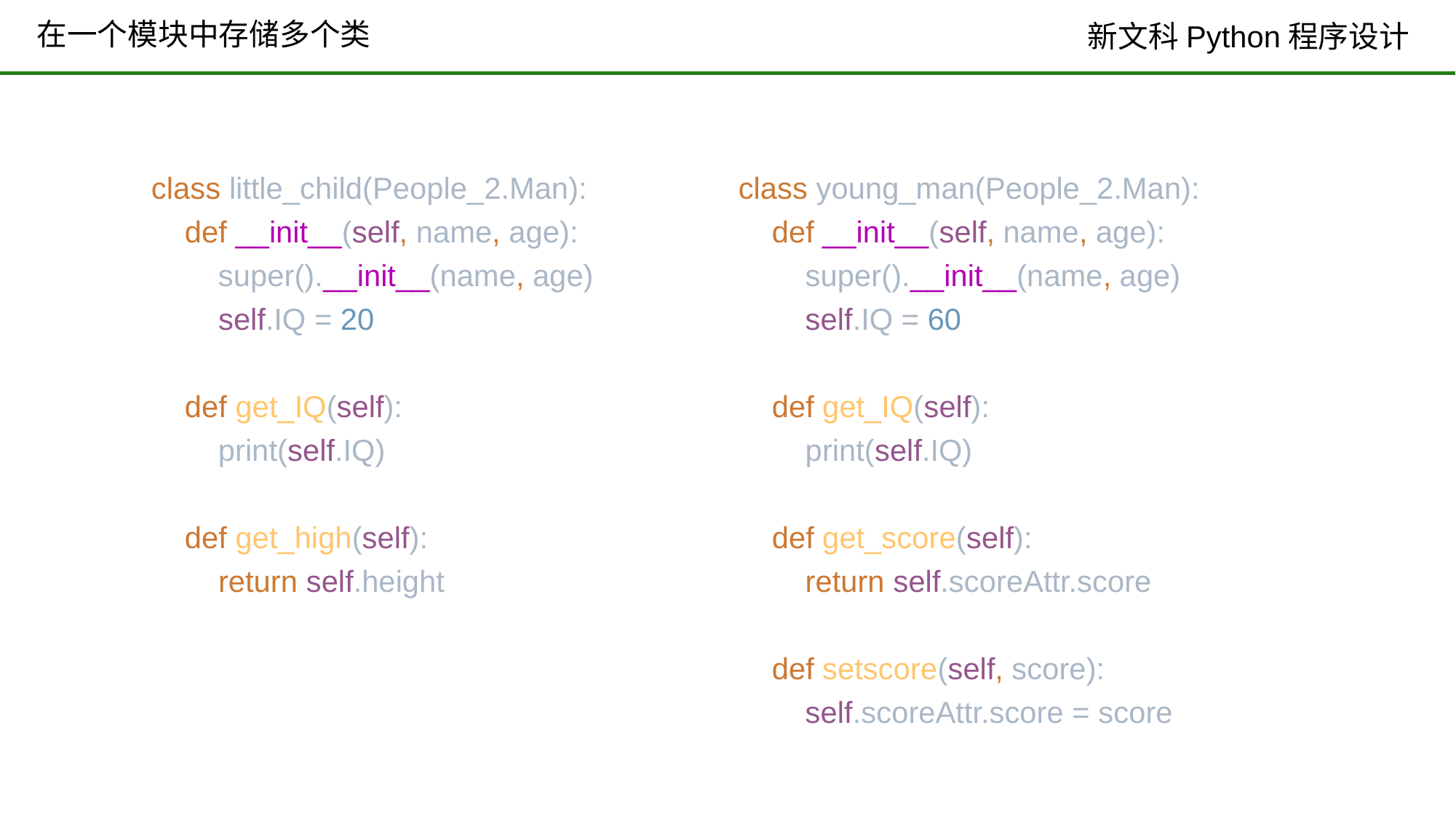

# 在一个模块中存储多个类
class little_child(People_2.Man):
    def __init__(self, name, age):
        super().__init__(name, age)
        self.IQ = 20
    def get_IQ(self):
        print(self.IQ)
    def get_high(self):
        return self.height
class young_man(People_2.Man):
    def __init__(self, name, age):
        super().__init__(name, age)
        self.IQ = 60
    def get_IQ(self):
        print(self.IQ)
    def get_score(self):
        return self.scoreAttr.score
    def setscore(self, score):
        self.scoreAttr.score = score